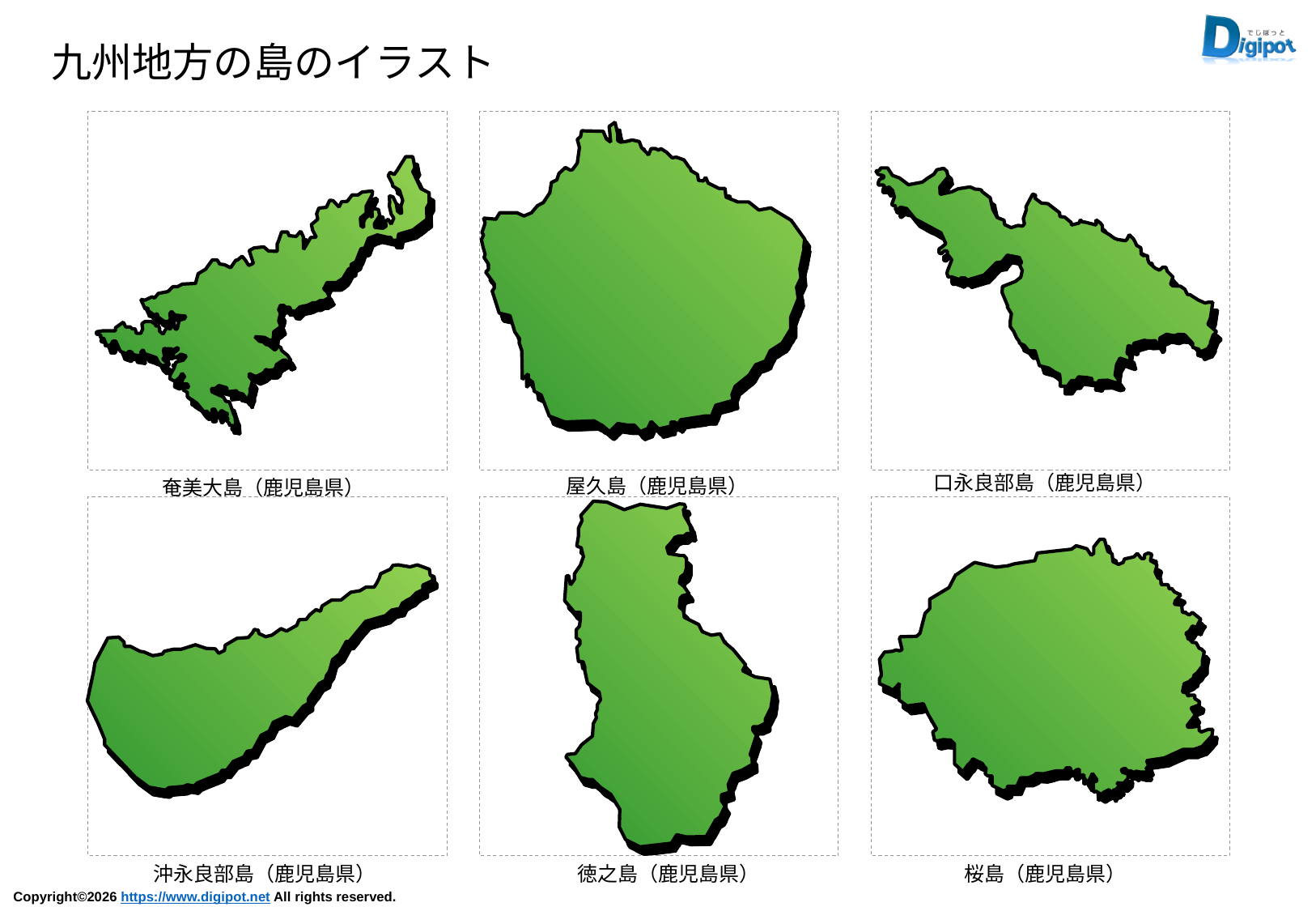

九州地方の島のイラスト

口永良部島（鹿児島県）
屋久島（鹿児島県）
奄美大島（鹿児島県）

沖永良部島（鹿児島県）
徳之島（鹿児島県）
桜島（鹿児島県）